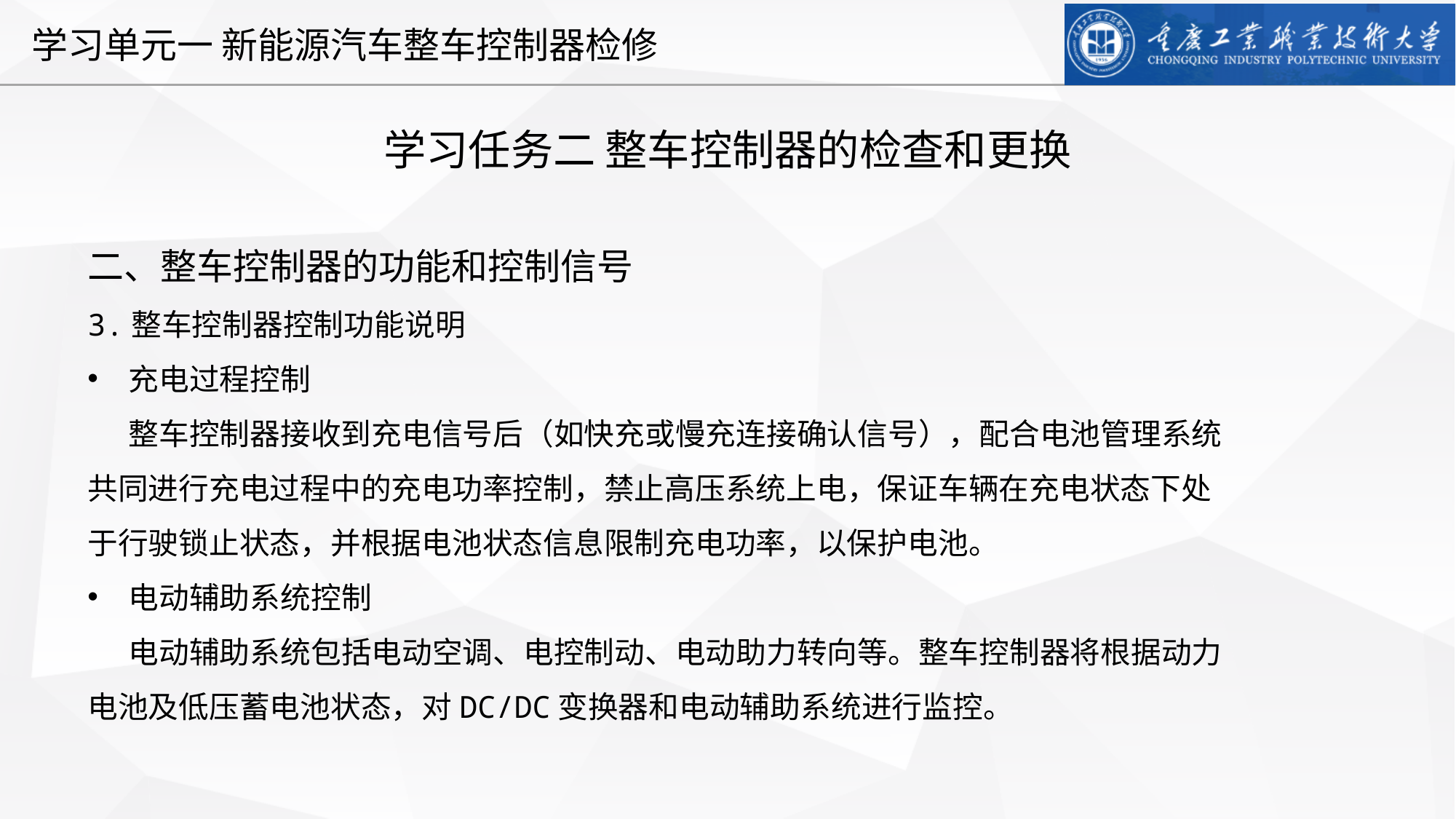

学习任务二 整车控制器的检查和更换
二、整车控制器的功能和控制信号
3.整车控制器控制功能说明
充电过程控制
     整车控制器接收到充电信号后（如快充或慢充连接确认信号），配合电池管理系统共同进行充电过程中的充电功率控制，禁止高压系统上电，保证车辆在充电状态下处于行驶锁止状态，并根据电池状态信息限制充电功率，以保护电池。
电动辅助系统控制
     电动辅助系统包括电动空调、电控制动、电动助力转向等。整车控制器将根据动力电池及低压蓄电池状态，对DC/DC变换器和电动辅助系统进行监控。